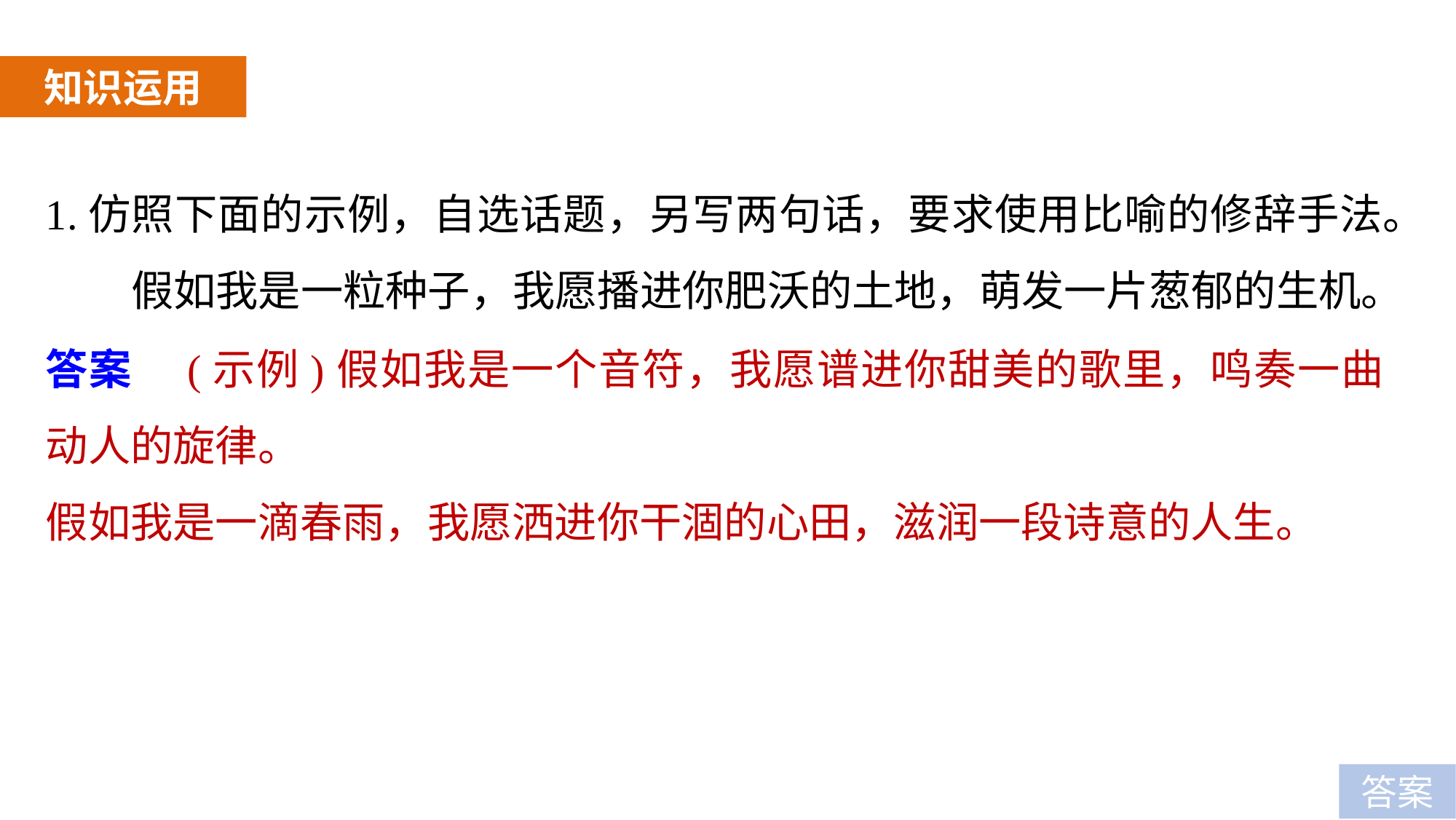

知识运用
1.仿照下面的示例，自选话题，另写两句话，要求使用比喻的修辞手法。
假如我是一粒种子，我愿播进你肥沃的土地，萌发一片葱郁的生机。
答案　(示例)假如我是一个音符，我愿谱进你甜美的歌里，鸣奏一曲动人的旋律。
假如我是一滴春雨，我愿洒进你干涸的心田，滋润一段诗意的人生。
答案